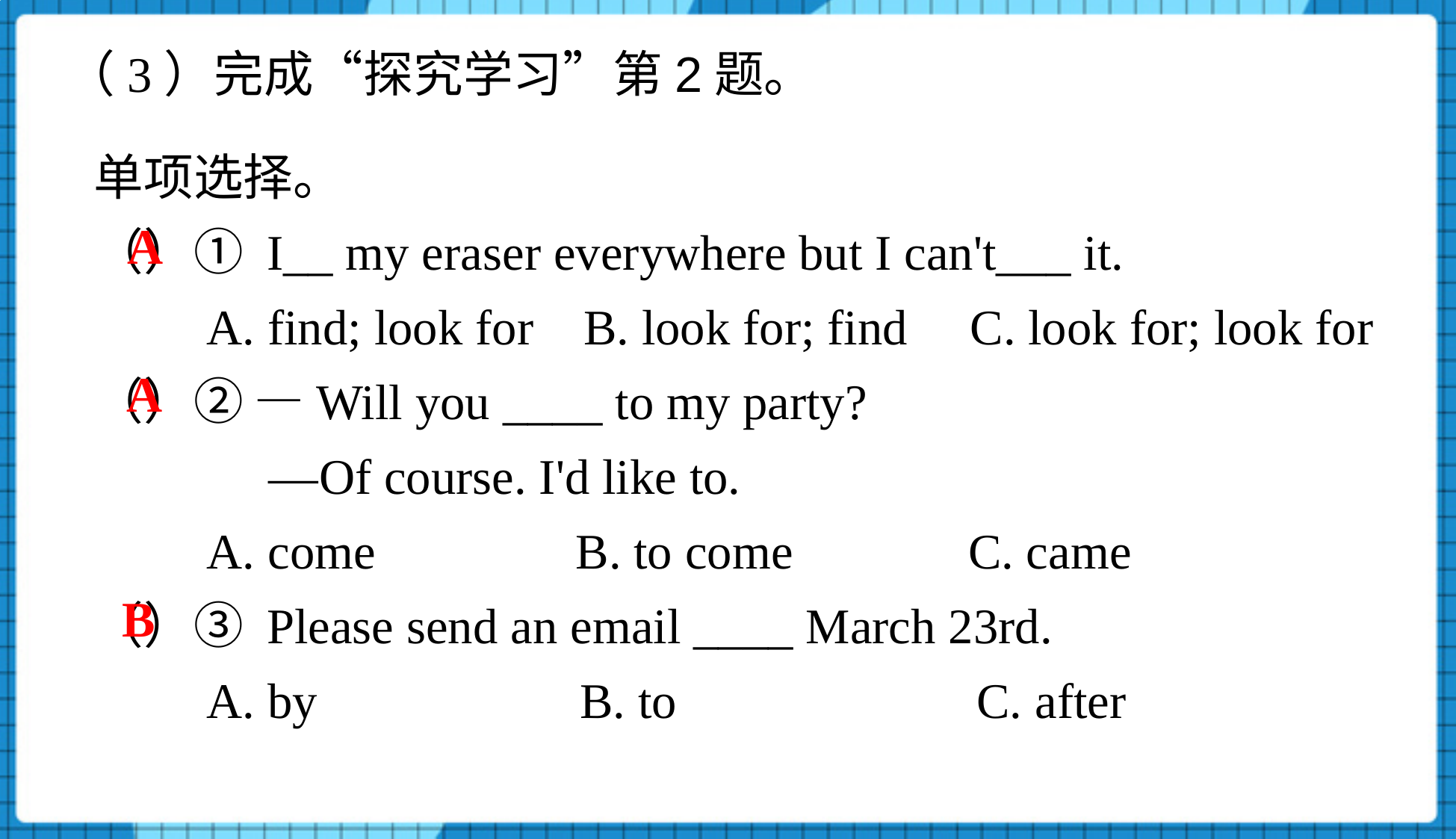

（3）完成“探究学习”第2题。
单项选择。
（）① I__ my eraser everywhere but I can't___ it.
         A. find; look for    B. look for; find     C. look for; look for
（）② —Will you ____ to my party?
              —Of course. I'd like to.
         A. come                B. to come              C. came
（）③ Please send an email ____ March 23rd.
         A. by                     B. to                        C. after
A
A
B